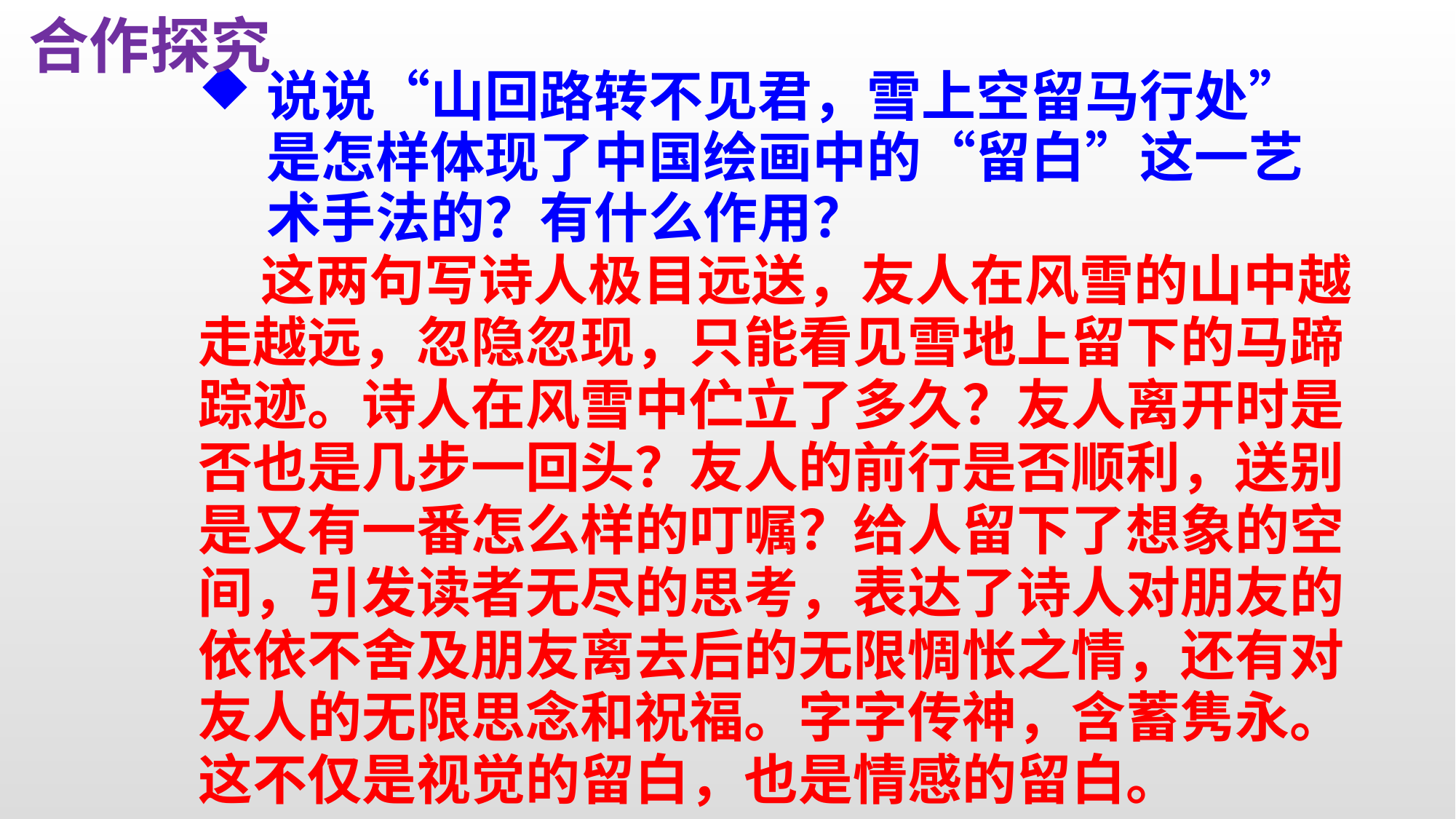

合作探究
说说“山回路转不见君，雪上空留马行处”是怎样体现了中国绘画中的“留白”这一艺术手法的？有什么作用？
    这两句写诗人极目远送，友人在风雪的山中越走越远，忽隐忽现，只能看见雪地上留下的马蹄踪迹。诗人在风雪中伫立了多久？友人离开时是否也是几步一回头？友人的前行是否顺利，送别是又有一番怎么样的叮嘱？给人留下了想象的空间，引发读者无尽的思考，表达了诗人对朋友的依依不舍及朋友离去后的无限惆怅之情，还有对友人的无限思念和祝福。字字传神，含蓄隽永。这不仅是视觉的留白，也是情感的留白。